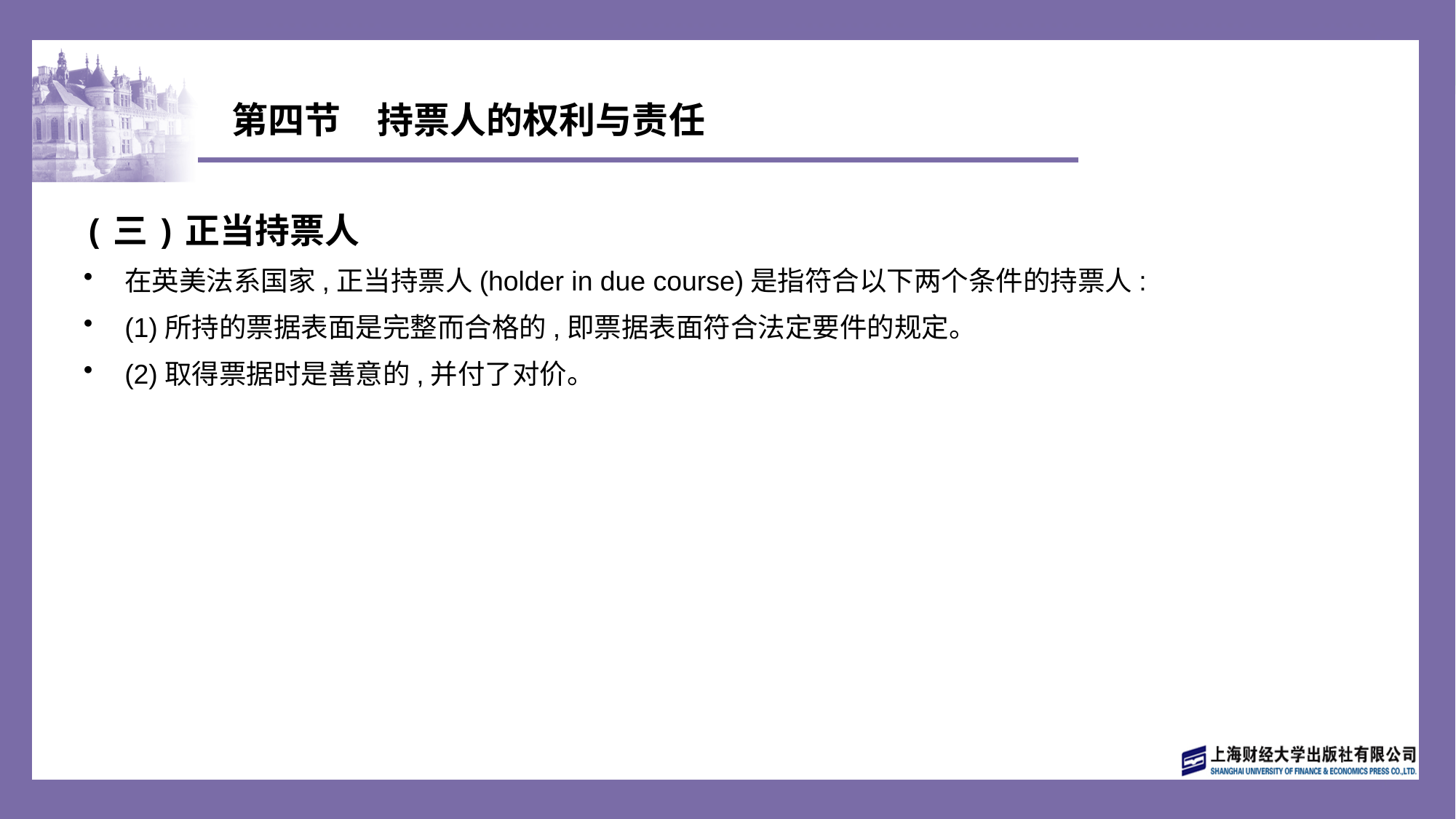

# 第四节　持票人的权利与责任
(三)正当持票人
在英美法系国家,正当持票人(holder in due course)是指符合以下两个条件的持票人:
(1)所持的票据表面是完整而合格的,即票据表面符合法定要件的规定。
(2)取得票据时是善意的,并付了对价。